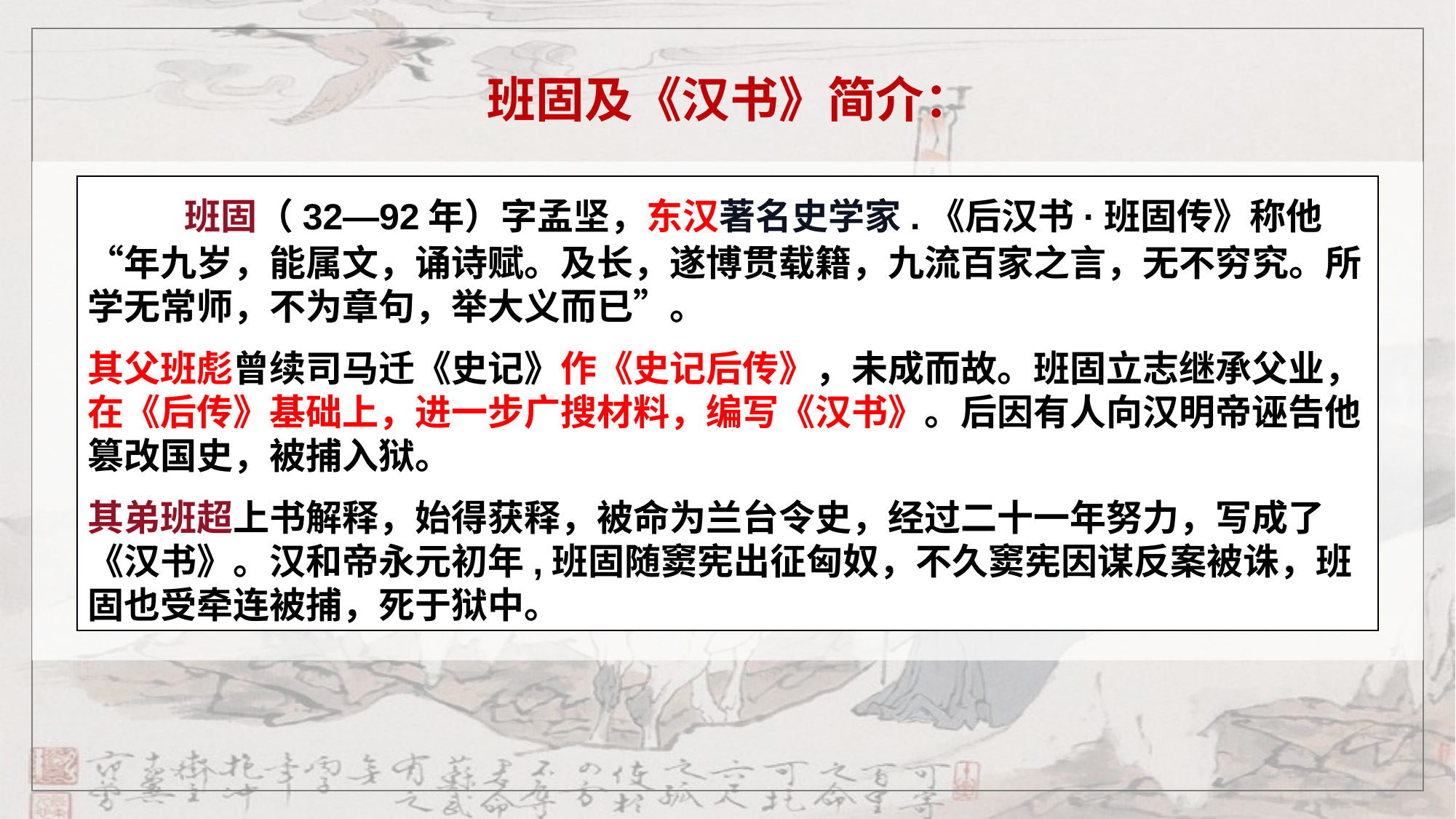

班固及《汉书》简介：
　　班固（32—92年）字孟坚，东汉著名史学家.《后汉书·班固传》称他“年九岁，能属文，诵诗赋。及长，遂博贯载籍，九流百家之言，无不穷究。所学无常师，不为章句，举大义而已”。
其父班彪曾续司马迁《史记》作《史记后传》，未成而故。班固立志继承父业，在《后传》基础上，进一步广搜材料，编写《汉书》。后因有人向汉明帝诬告他篡改国史，被捕入狱。
其弟班超上书解释，始得获释，被命为兰台令史，经过二十一年努力，写成了《汉书》。汉和帝永元初年,班固随窦宪出征匈奴，不久窦宪因谋反案被诛，班固也受牵连被捕，死于狱中。